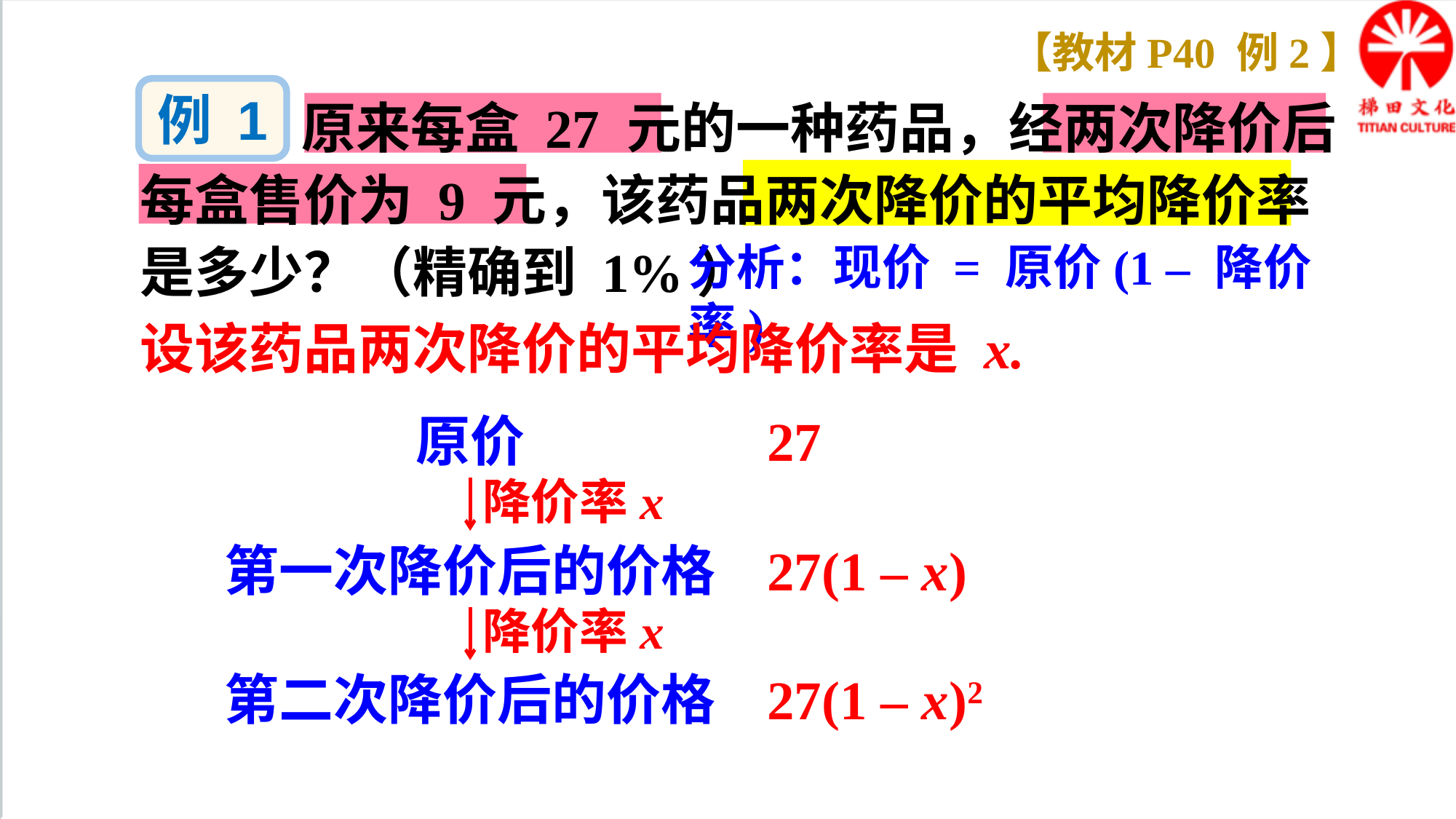

【教材P40 例2】
例 1
            原来每盒 27 元的一种药品，经两次降价后每盒售价为 9 元，该药品两次降价的平均降价率是多少？（精确到 1%）

分析：现价 = 原价(1 – 降价率)
设该药品两次降价的平均降价率是 x.
原价
27
降价率x
第一次降价后的价格
27(1 – x)
降价率x
第二次降价后的价格
27(1 – x)2